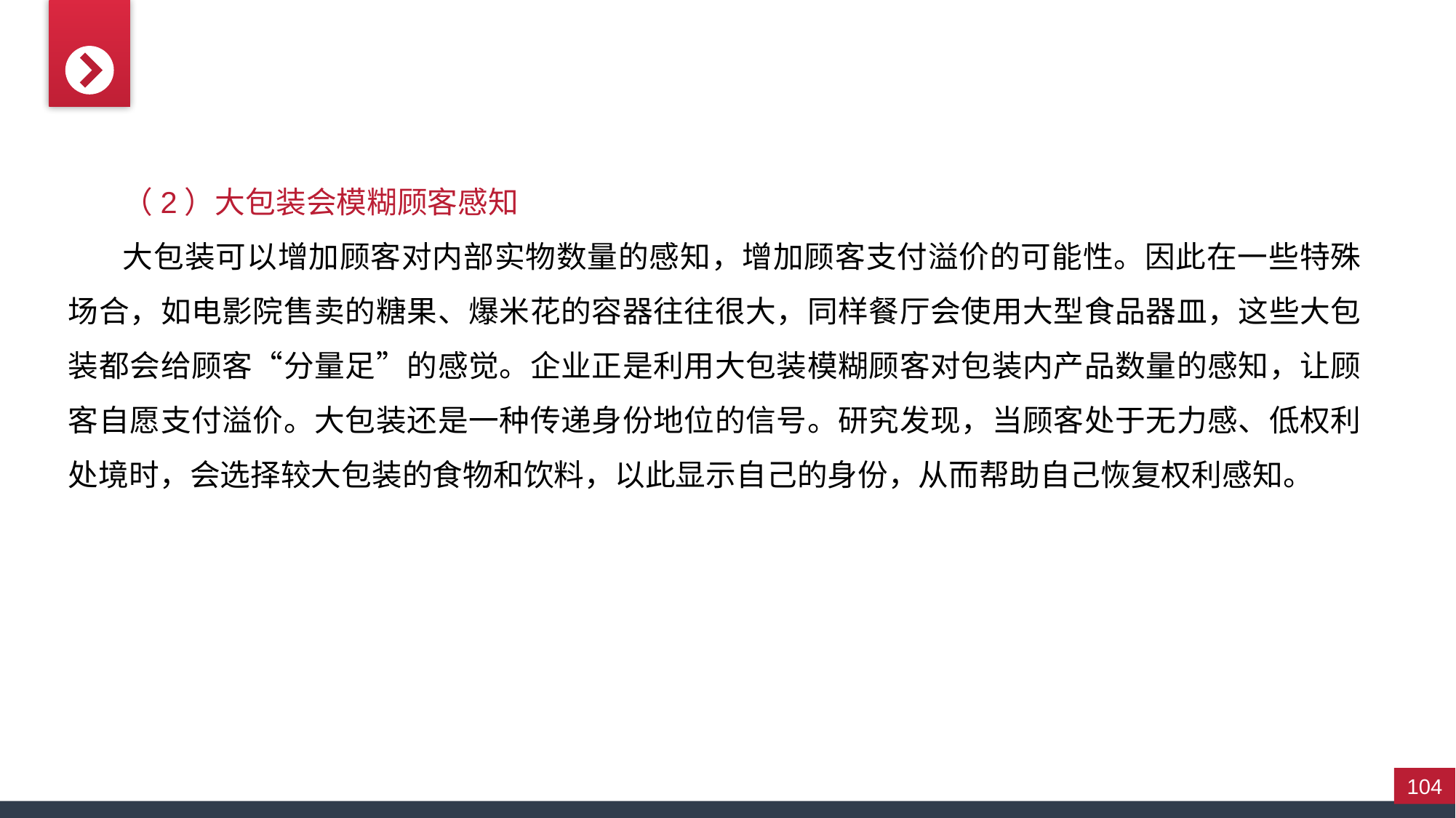

（2）大包装会模糊顾客感知
大包装可以增加顾客对内部实物数量的感知，增加顾客支付溢价的可能性。因此在一些特殊场合，如电影院售卖的糖果、爆米花的容器往往很大，同样餐厅会使用大型食品器皿，这些大包装都会给顾客“分量足”的感觉。企业正是利用大包装模糊顾客对包装内产品数量的感知，让顾客自愿支付溢价。大包装还是一种传递身份地位的信号。研究发现，当顾客处于无力感、低权利处境时，会选择较大包装的食物和饮料，以此显示自己的身份，从而帮助自己恢复权利感知。